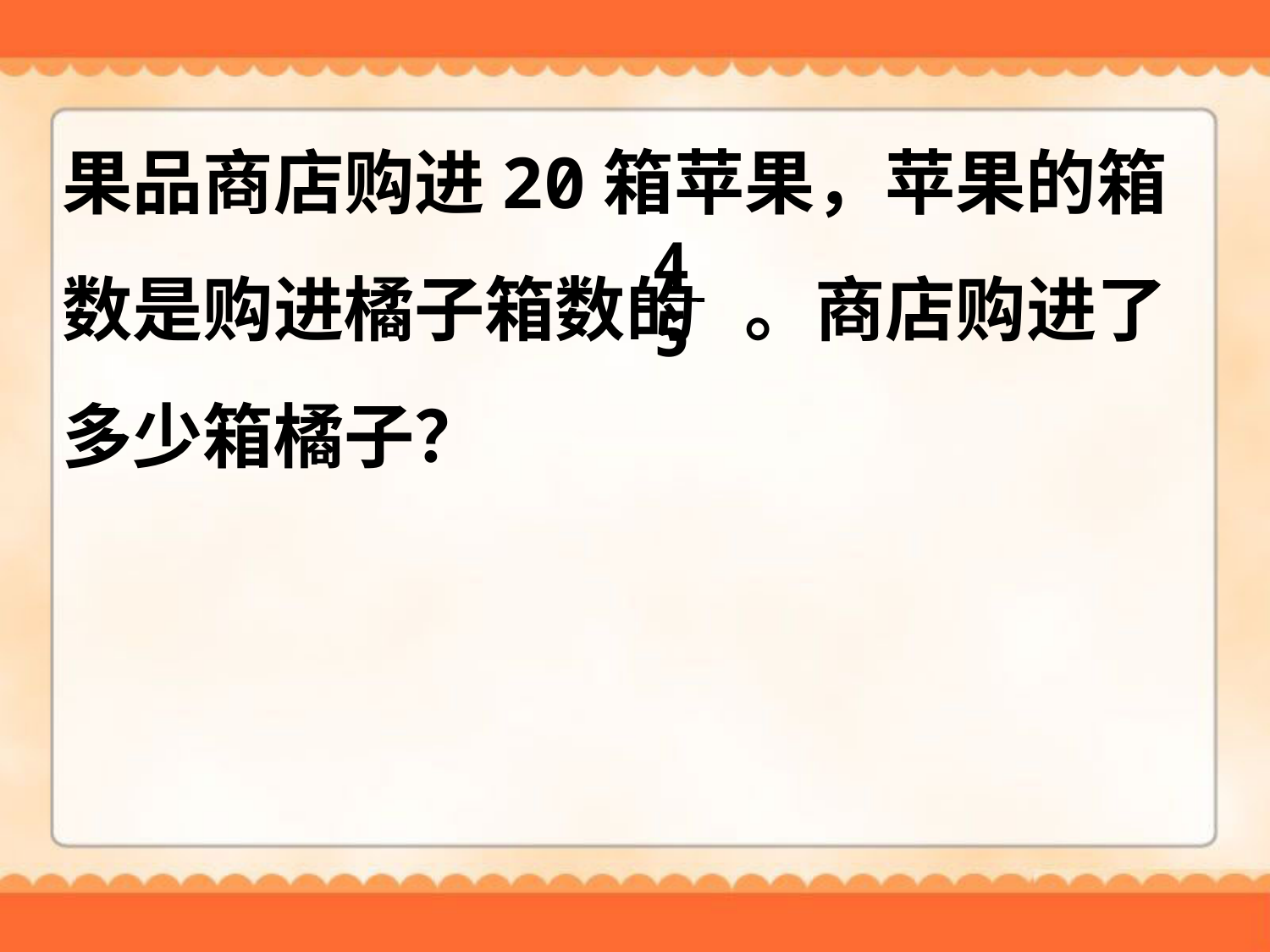

果品商店购进20箱苹果，苹果的箱数是购进橘子箱数的   。商店购进了多少箱橘子？
4
5